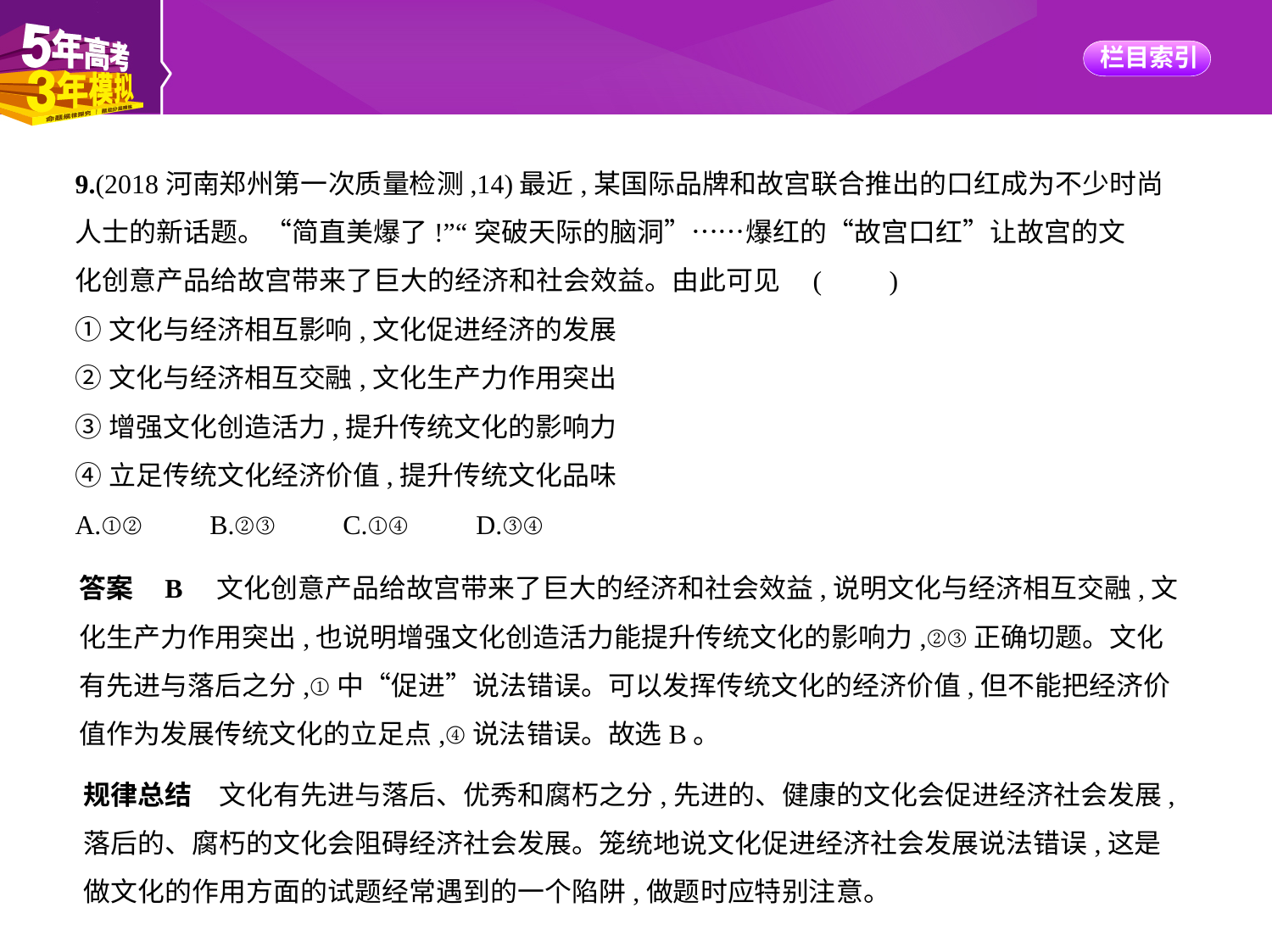

9.(2018河南郑州第一次质量检测,14)最近,某国际品牌和故宫联合推出的口红成为不少时尚
人士的新话题。“简直美爆了!”“突破天际的脑洞”……爆红的“故宫口红”让故宫的文
化创意产品给故宫带来了巨大的经济和社会效益。由此可见 (　　)
①文化与经济相互影响,文化促进经济的发展
②文化与经济相互交融,文化生产力作用突出
③增强文化创造活力,提升传统文化的影响力
④立足传统文化经济价值,提升传统文化品味
A.①②　　B.②③　　C.①④　　D.③④
答案    B　文化创意产品给故宫带来了巨大的经济和社会效益,说明文化与经济相互交融,文
化生产力作用突出,也说明增强文化创造活力能提升传统文化的影响力,②③正确切题。文化
有先进与落后之分,①中“促进”说法错误。可以发挥传统文化的经济价值,但不能把经济价
值作为发展传统文化的立足点,④说法错误。故选B。
规律总结　文化有先进与落后、优秀和腐朽之分,先进的、健康的文化会促进经济社会发展,
落后的、腐朽的文化会阻碍经济社会发展。笼统地说文化促进经济社会发展说法错误,这是
做文化的作用方面的试题经常遇到的一个陷阱,做题时应特别注意。